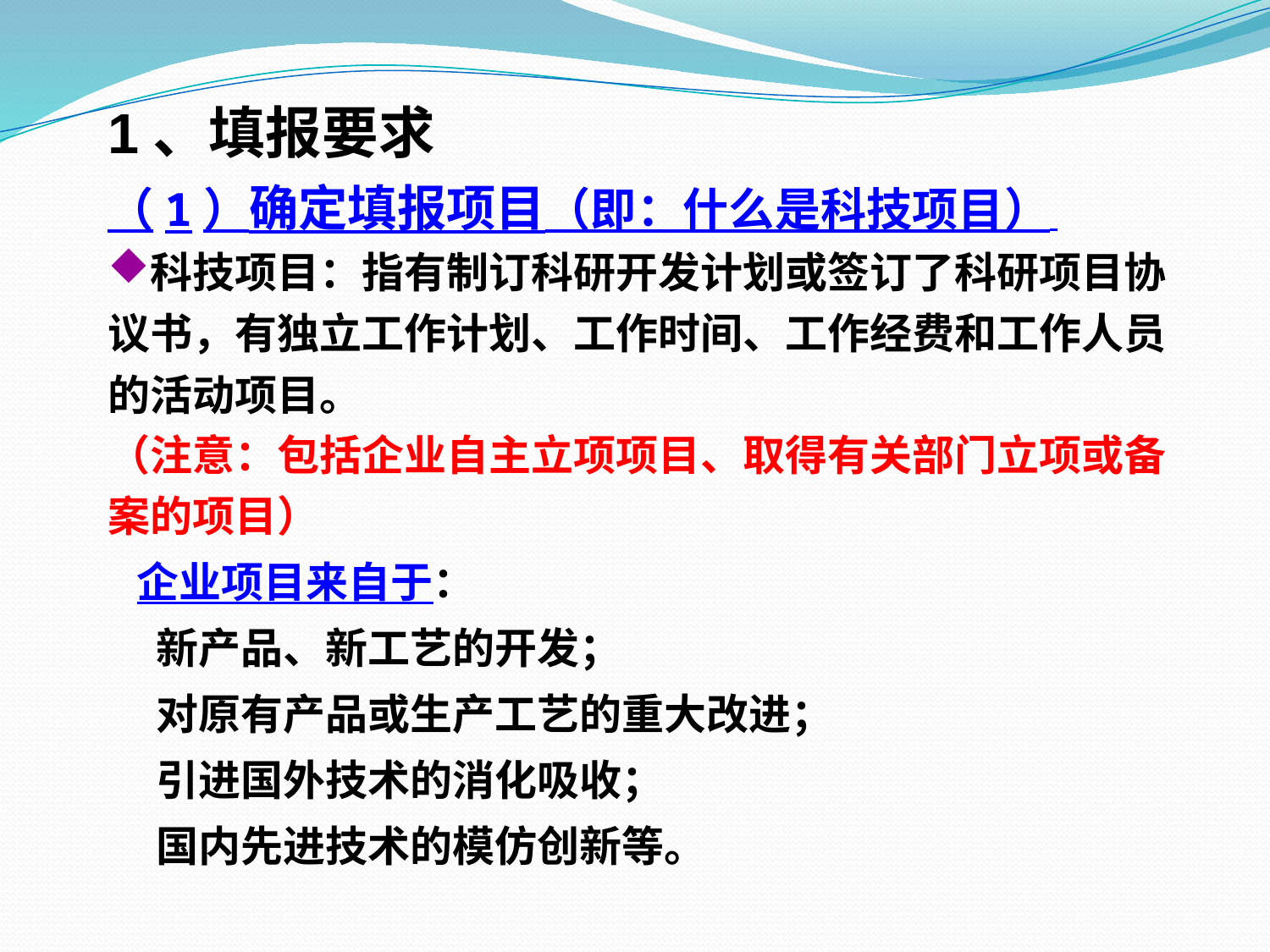

#
1、填报要求
（1）确定填报项目（即：什么是科技项目）
科技项目：指有制订科研开发计划或签订了科研项目协议书，有独立工作计划、工作时间、工作经费和工作人员的活动项目。
（注意：包括企业自主立项项目、取得有关部门立项或备案的项目）
  企业项目来自于：
    新产品、新工艺的开发；
    对原有产品或生产工艺的重大改进；
    引进国外技术的消化吸收；
    国内先进技术的模仿创新等。
36